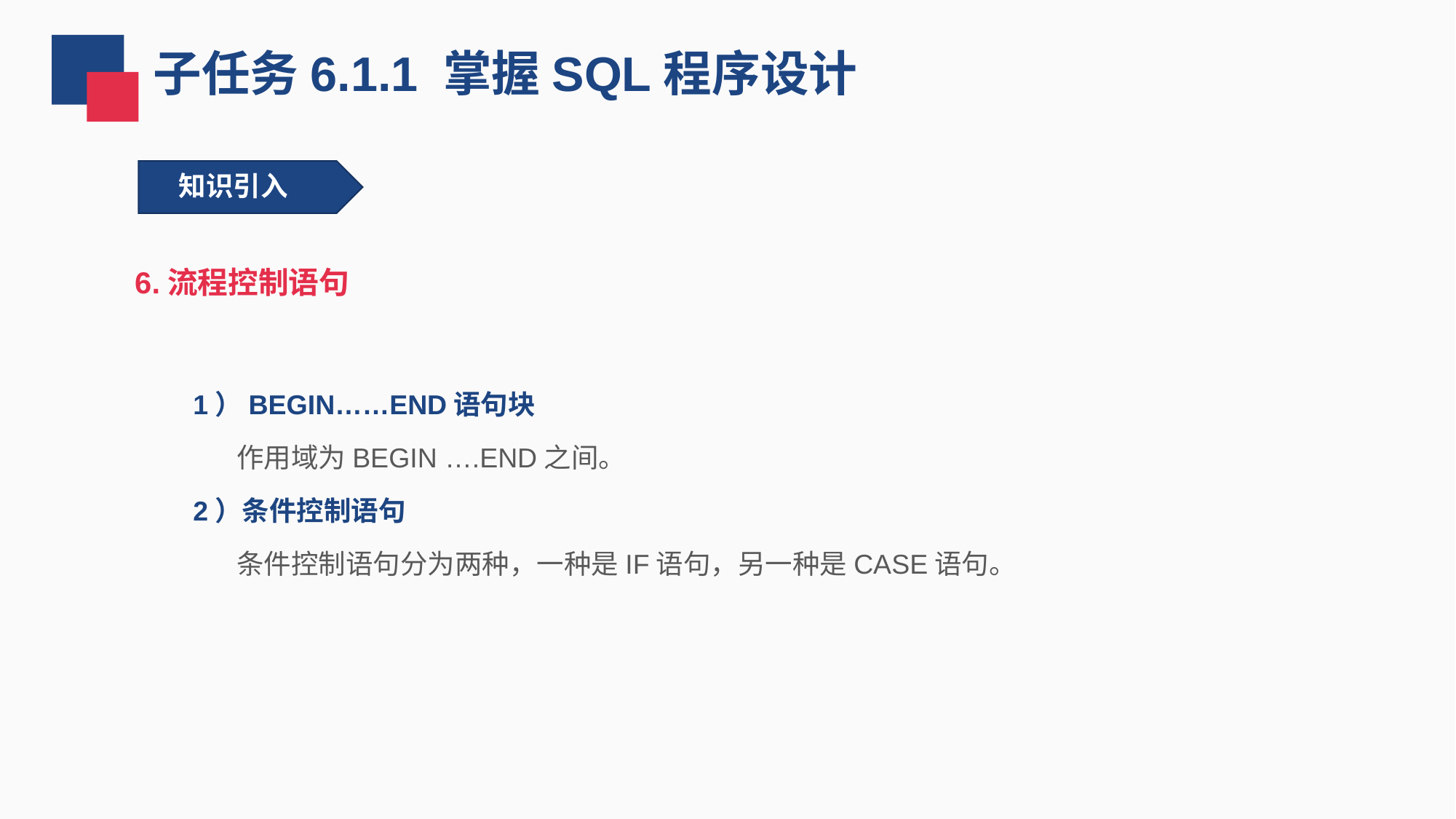

子任务6.1.1 掌握SQL程序设计

知识引入
6.流程控制语句
1）BEGIN……END语句块
      作用域为BEGIN ….END之间。
2）条件控制语句
      条件控制语句分为两种，一种是IF语句，另一种是CASE语句。